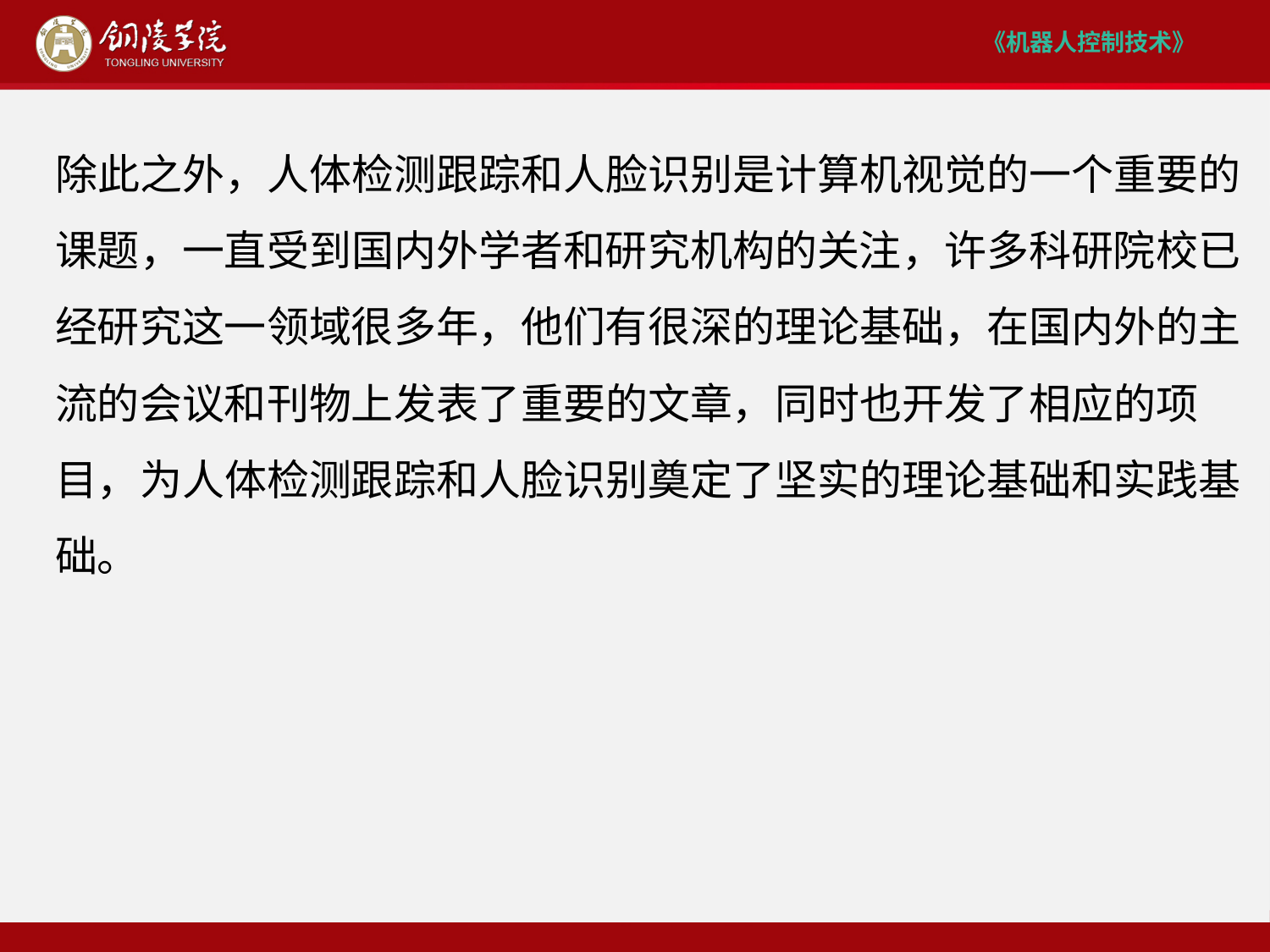

除此之外，人体检测跟踪和人脸识别是计算机视觉的一个重要的课题，一直受到国内外学者和研究机构的关注，许多科研院校已经研究这一领域很多年，他们有很深的理论基础，在国内外的主流的会议和刊物上发表了重要的文章，同时也开发了相应的项目，为人体检测跟踪和人脸识别奠定了坚实的理论基础和实践基础。